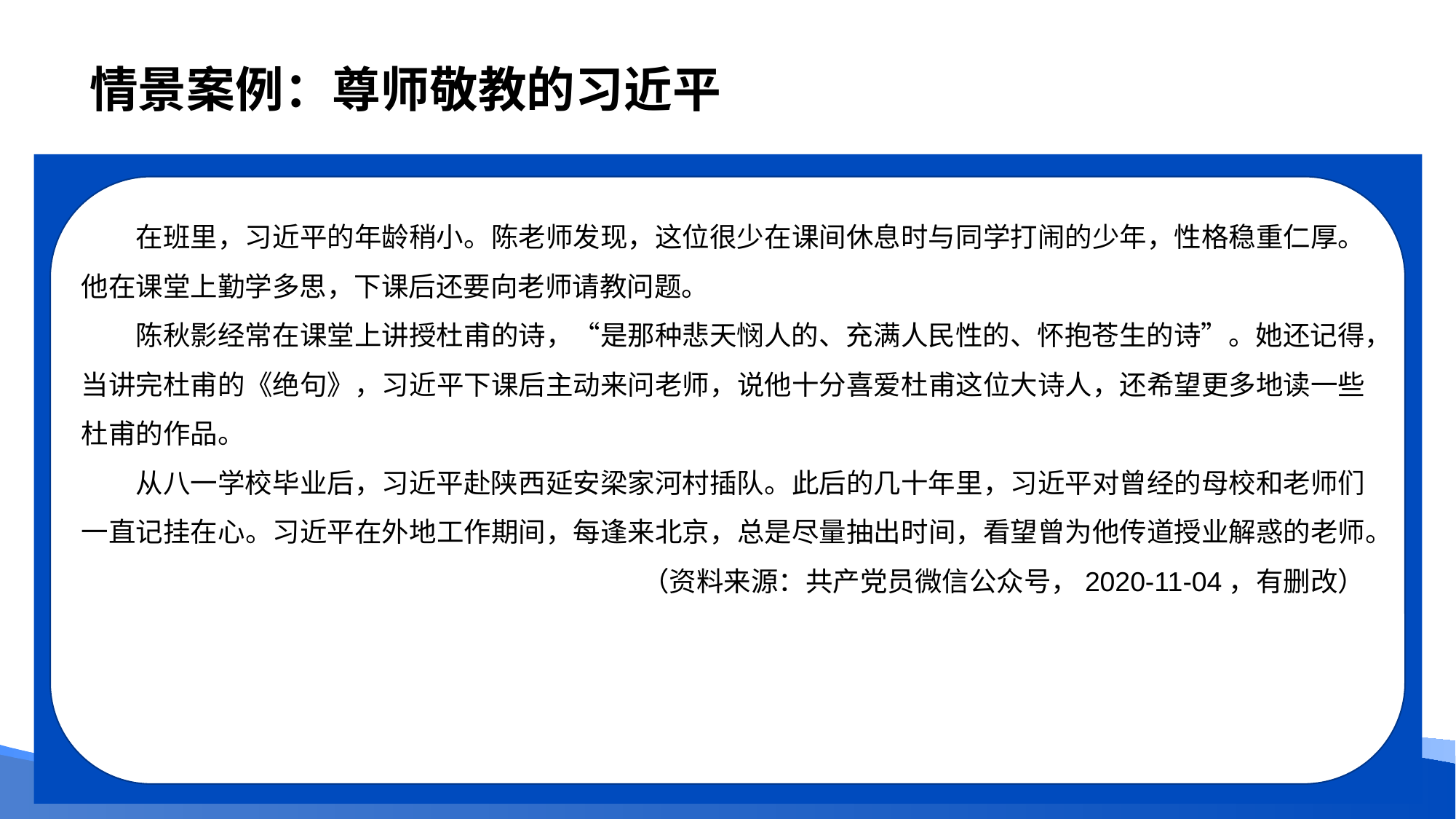

# 情景案例：尊师敬教的习近平

在班里，习近平的年龄稍小。陈老师发现，这位很少在课间休息时与同学打闹的少年，性格稳重仁厚。他在课堂上勤学多思，下课后还要向老师请教问题。
陈秋影经常在课堂上讲授杜甫的诗，“是那种悲天悯人的、充满人民性的、怀抱苍生的诗”。她还记得，当讲完杜甫的《绝句》，习近平下课后主动来问老师，说他十分喜爱杜甫这位大诗人，还希望更多地读一些杜甫的作品。
从八一学校毕业后，习近平赴陕西延安梁家河村插队。此后的几十年里，习近平对曾经的母校和老师们一直记挂在心。习近平在外地工作期间，每逢来北京，总是尽量抽出时间，看望曾为他传道授业解惑的老师。
（资料来源：共产党员微信公众号，2020-11-04，有删改）